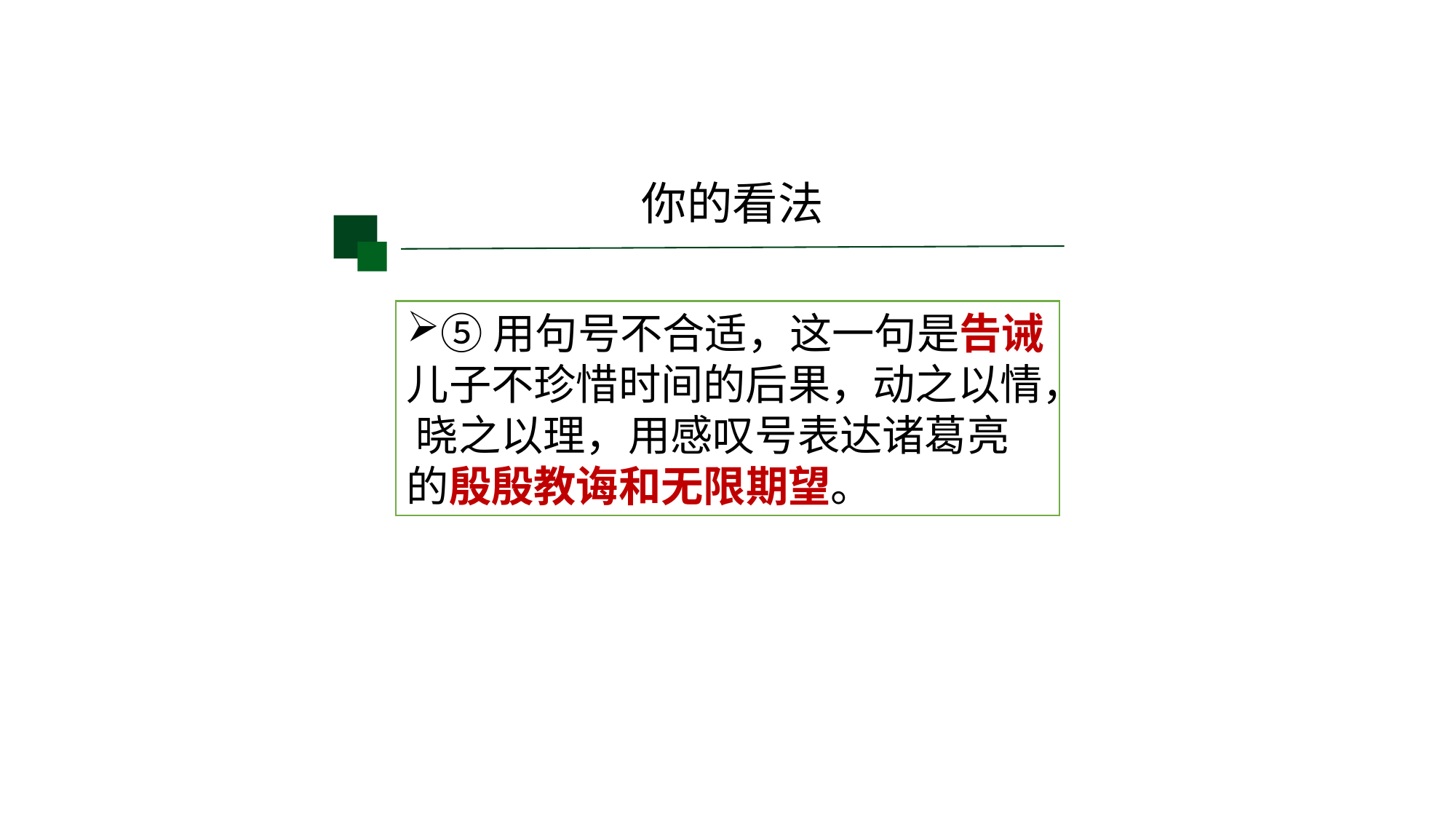

你的看法

⑤用句号不合适，这一句是告诫儿子不珍惜时间的后果，动之以情， 晓之以理，用感叹号表达诸葛亮的殷殷教诲和无限期望。